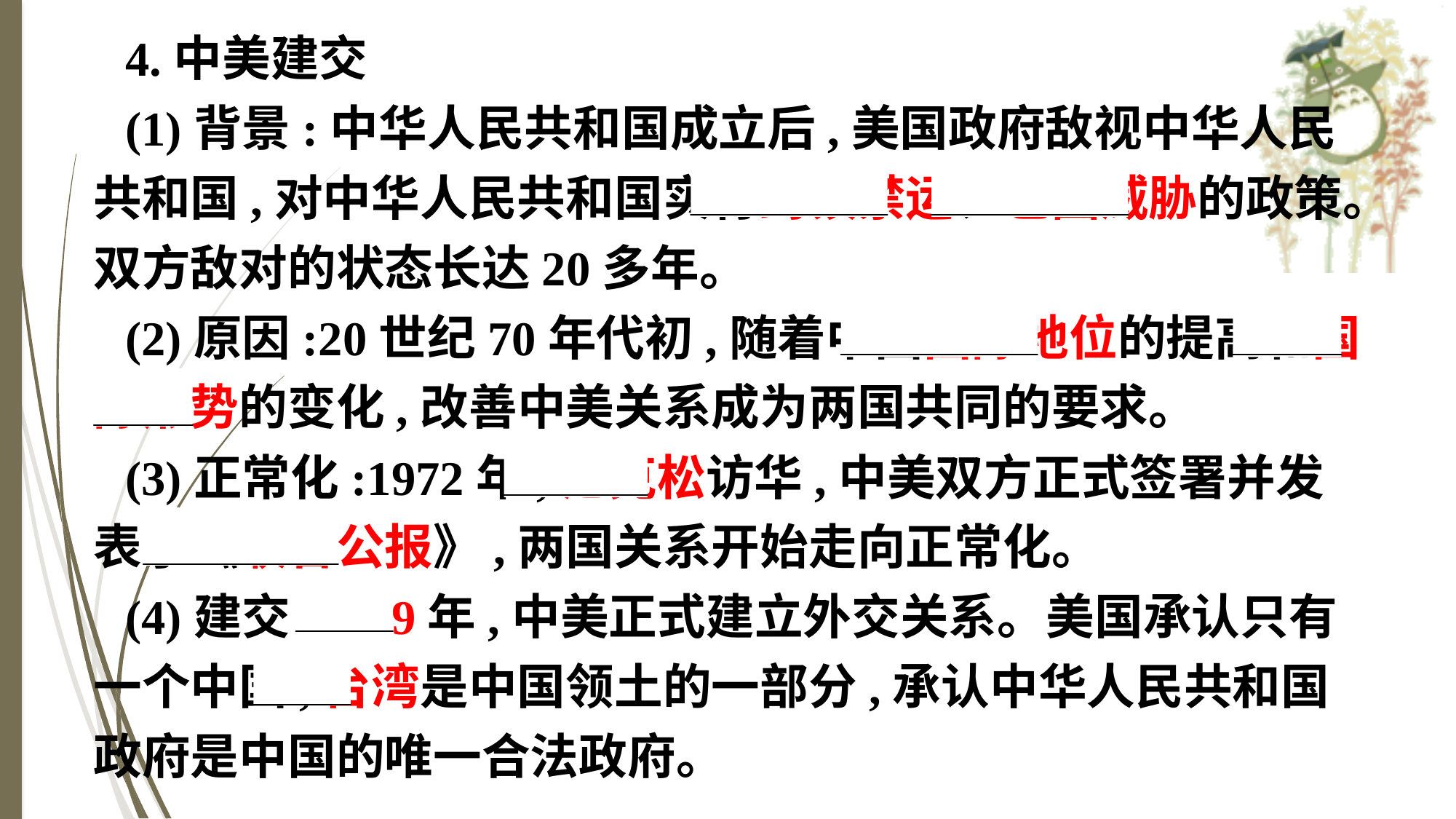

4.中美建交
(1)背景:中华人民共和国成立后,美国政府敌视中华人民共和国,对中华人民共和国实行封锁禁运、包围威胁的政策。双方敌对的状态长达20多年。
(2)原因:20世纪70年代初,随着中国国际地位的提高和国际形势的变化,改善中美关系成为两国共同的要求。
(3)正常化:1972年,尼克松访华,中美双方正式签署并发表了《联合公报》,两国关系开始走向正常化。
(4)建交:1979年,中美正式建立外交关系。美国承认只有一个中国,台湾是中国领土的一部分,承认中华人民共和国政府是中国的唯一合法政府。